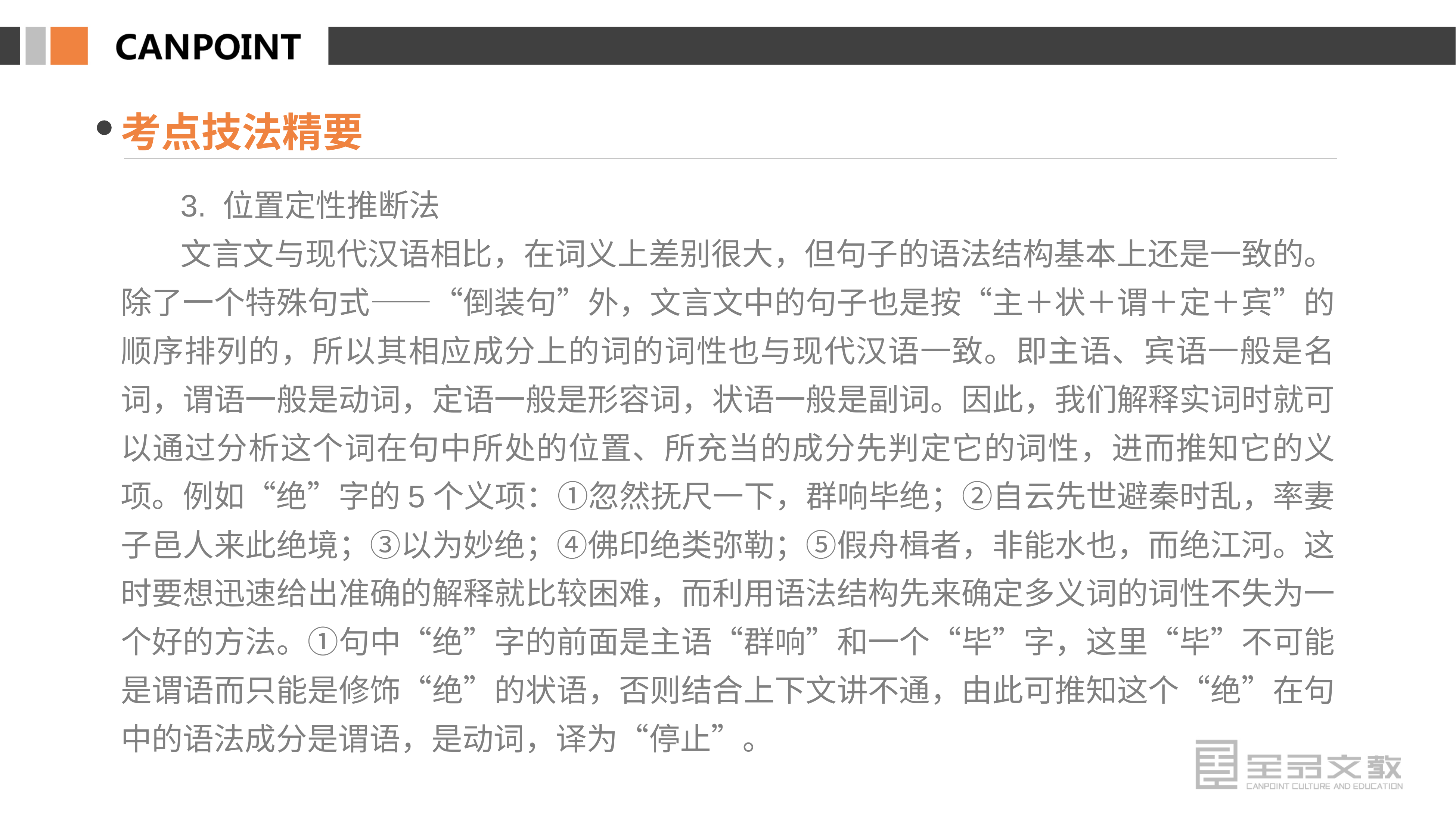

考点技法精要

3. 位置定性推断法
文言文与现代汉语相比，在词义上差别很大，但句子的语法结构基本上还是一致的。除了一个特殊句式——“倒装句”外，文言文中的句子也是按“主＋状＋谓＋定＋宾”的顺序排列的，所以其相应成分上的词的词性也与现代汉语一致。即主语、宾语一般是名词，谓语一般是动词，定语一般是形容词，状语一般是副词。因此，我们解释实词时就可以通过分析这个词在句中所处的位置、所充当的成分先判定它的词性，进而推知它的义项。例如“绝”字的5个义项：①忽然抚尺一下，群响毕绝；②自云先世避秦时乱，率妻子邑人来此绝境；③以为妙绝；④佛印绝类弥勒；⑤假舟楫者，非能水也，而绝江河。这时要想迅速给出准确的解释就比较困难，而利用语法结构先来确定多义词的词性不失为一个好的方法。①句中“绝”字的前面是主语“群响”和一个“毕”字，这里“毕”不可能是谓语而只能是修饰“绝”的状语，否则结合上下文讲不通，由此可推知这个“绝”在句中的语法成分是谓语，是动词，译为“停止”。